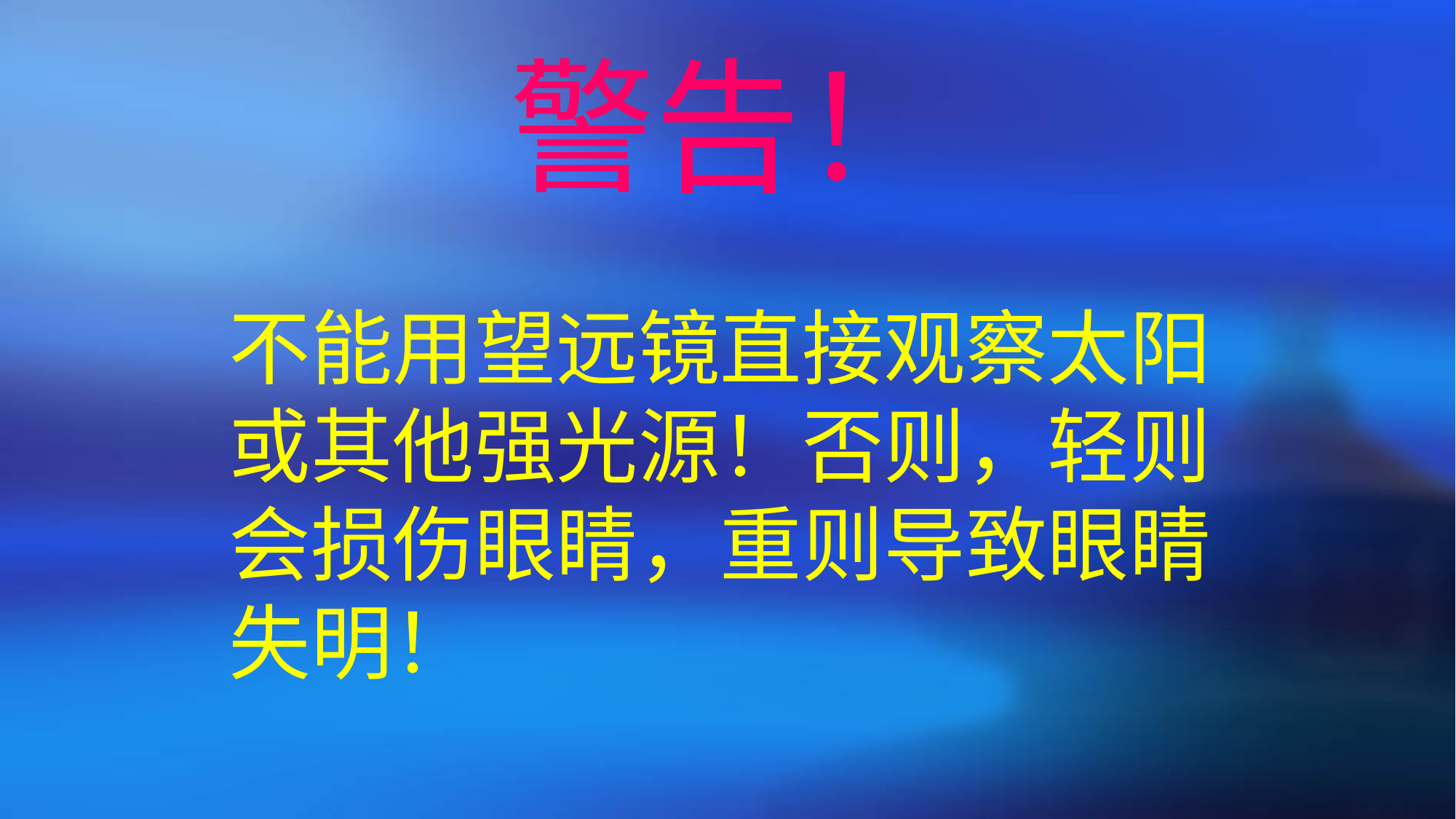

# 警告！
不能用望远镜直接观察太阳
或其他强光源！否则，轻则
会损伤眼睛，重则导致眼睛
失明！